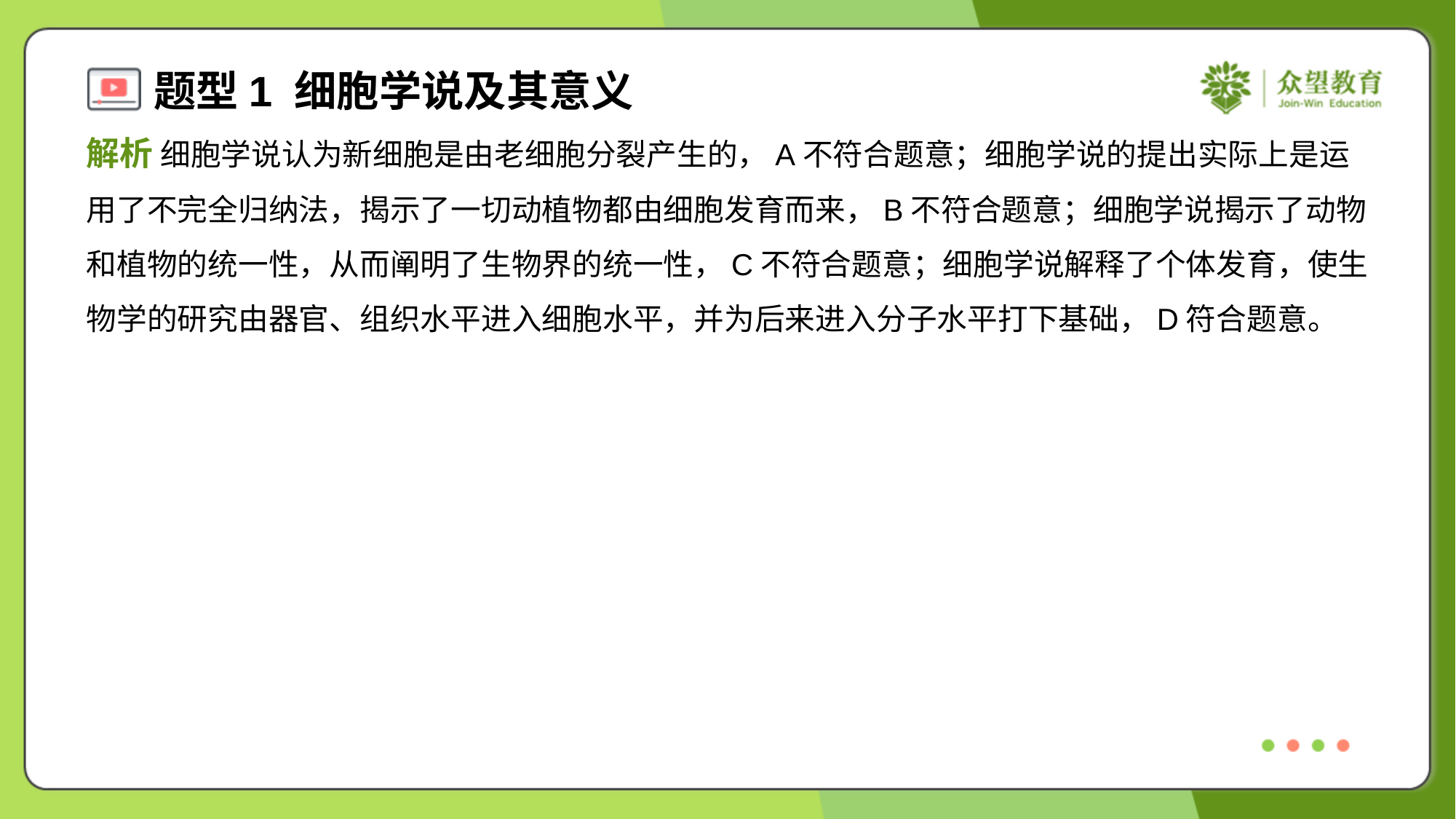

解析 细胞学说认为新细胞是由老细胞分裂产生的，A不符合题意；细胞学说的提出实际上是运
用了不完全归纳法，揭示了一切动植物都由细胞发育而来，B不符合题意；细胞学说揭示了动物
和植物的统一性，从而阐明了生物界的统一性，C不符合题意；细胞学说解释了个体发育，使生
物学的研究由器官、组织水平进入细胞水平，并为后来进入分子水平打下基础，D符合题意。